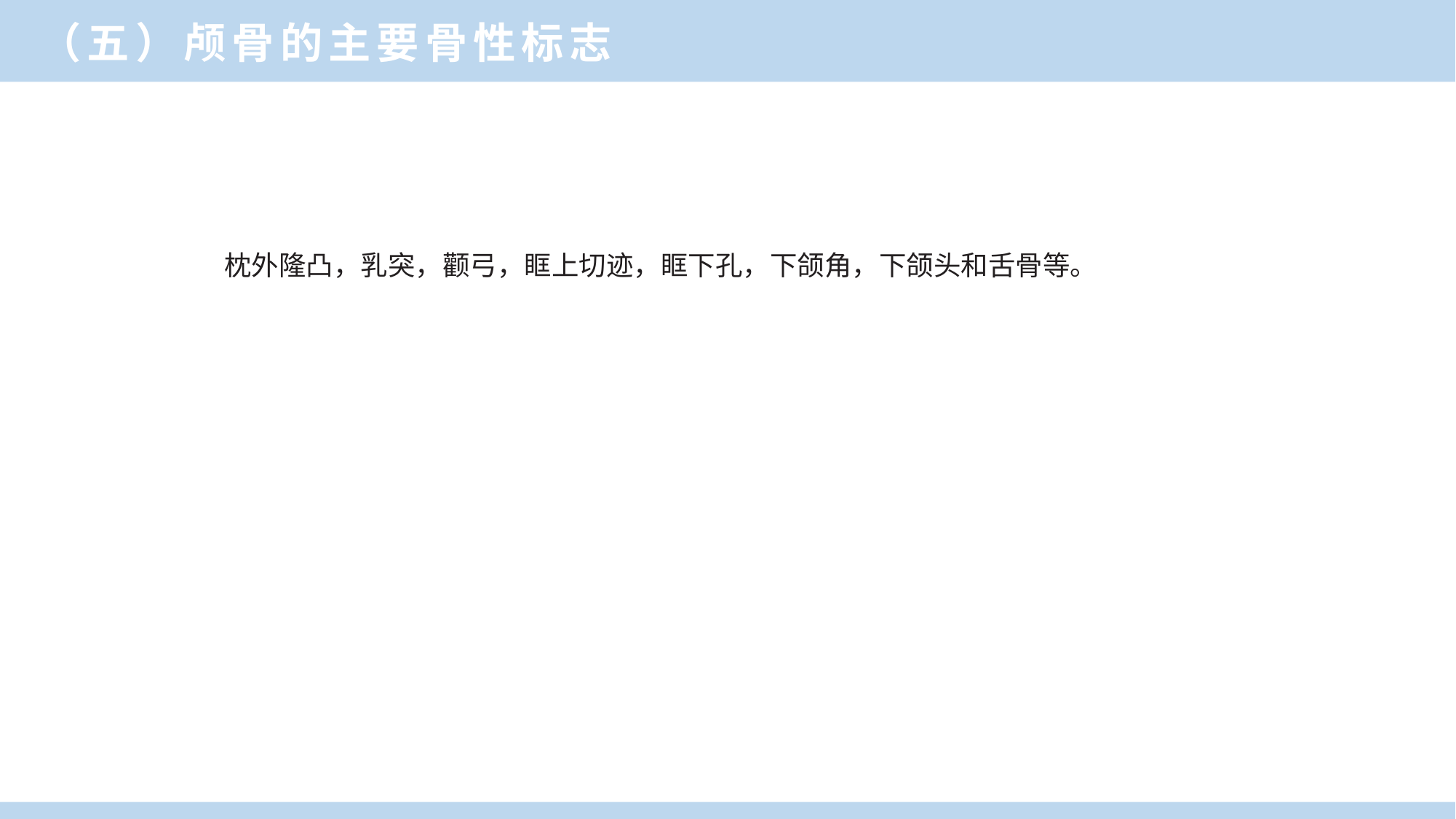

（五）颅骨的主要骨性标志

枕外隆凸，乳突，颧弓，眶上切迹，眶下孔，下颌角，下颌头和舌骨等。